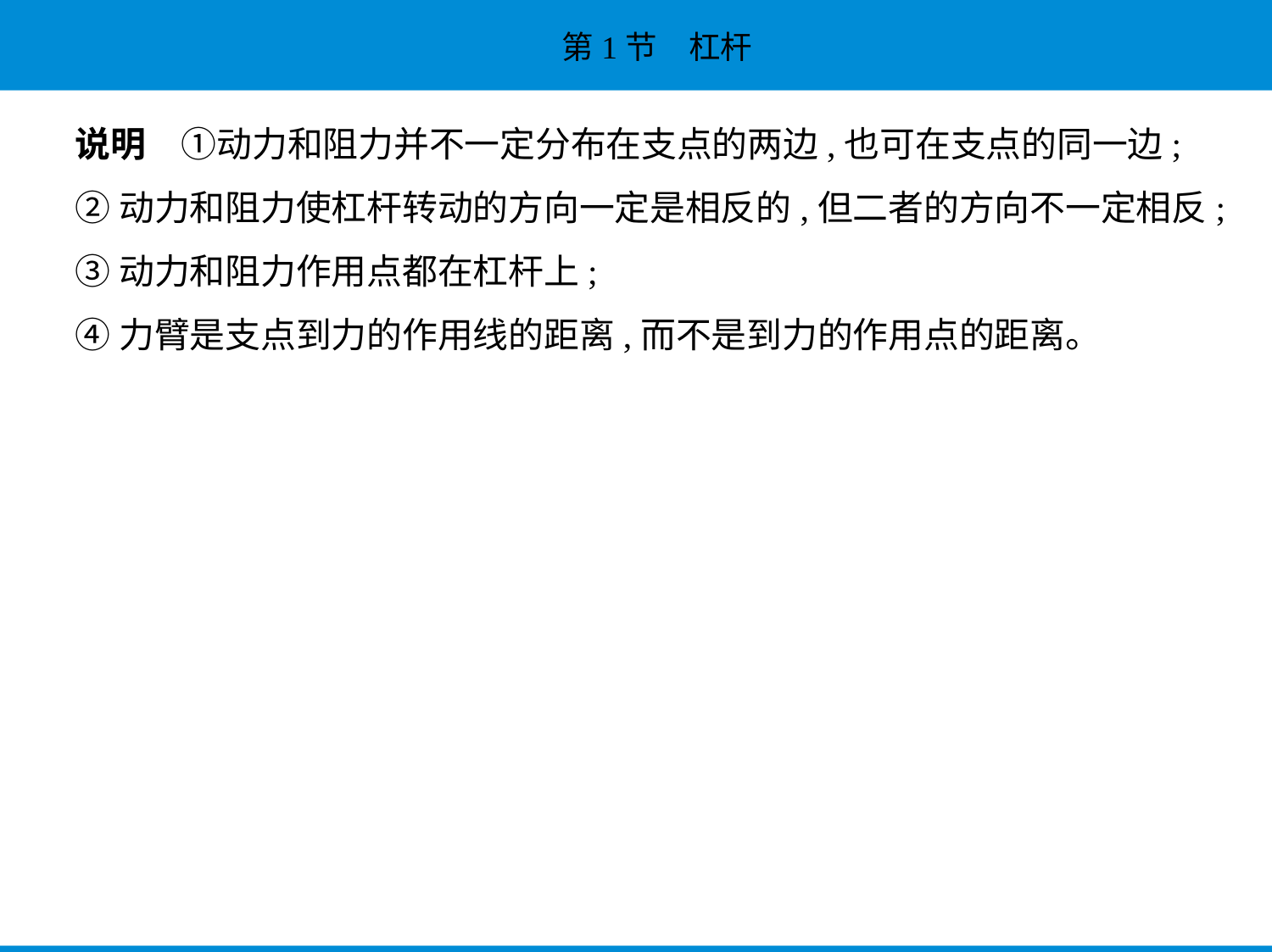

说明　①动力和阻力并不一定分布在支点的两边,也可在支点的同一边;
②动力和阻力使杠杆转动的方向一定是相反的,但二者的方向不一定相反;
③动力和阻力作用点都在杠杆上;
④力臂是支点到力的作用线的距离,而不是到力的作用点的距离。